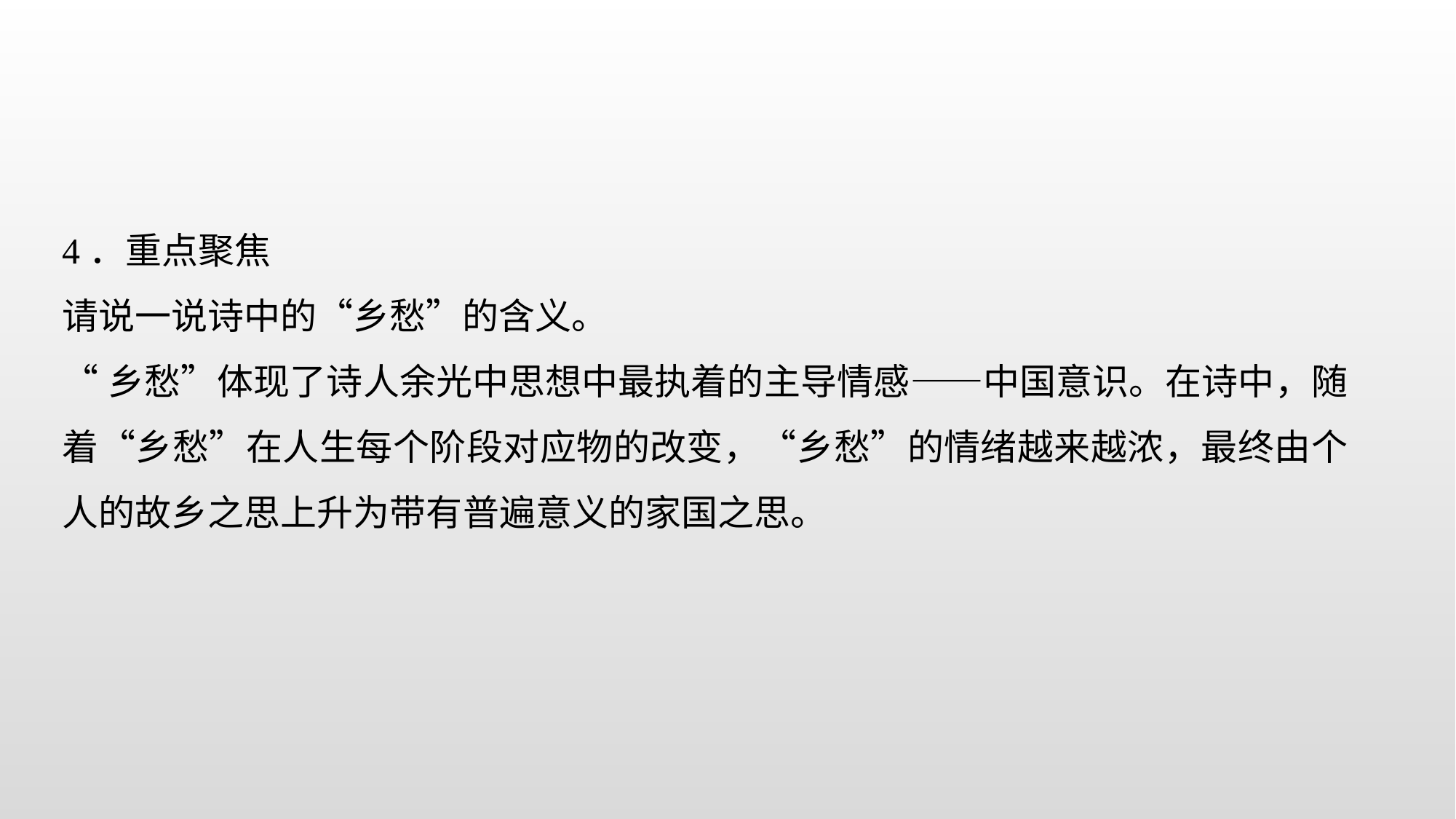

4．重点聚焦
请说一说诗中的“乡愁”的含义。
“乡愁”体现了诗人余光中思想中最执着的主导情感——中国意识。在诗中，随着“乡愁”在人生每个阶段对应物的改变，“乡愁”的情绪越来越浓，最终由个人的故乡之思上升为带有普遍意义的家国之思。